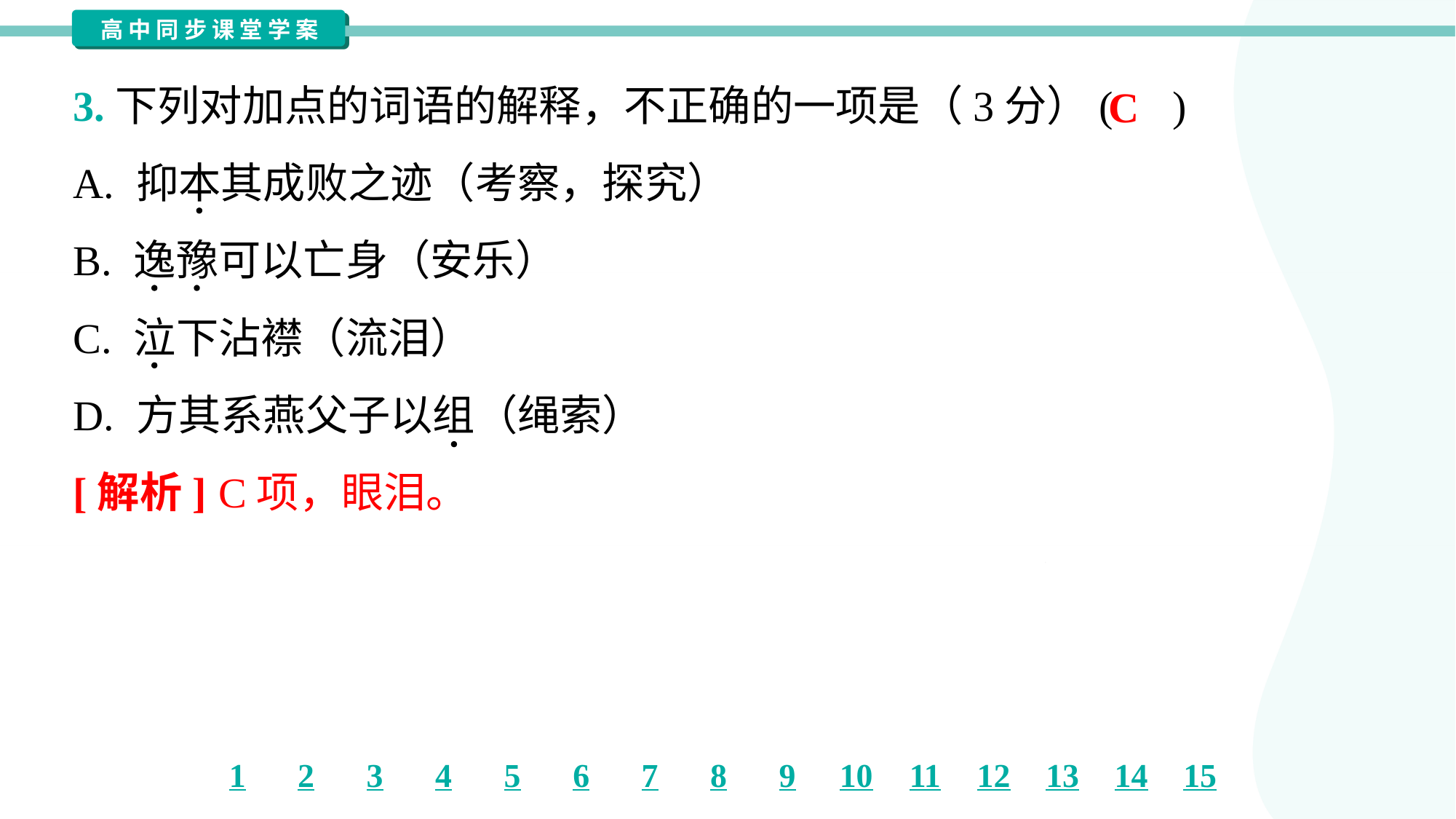

3.下列对加点的词语的解释，不正确的一项是（3分）(     )
C
A. 抑本其成败之迹（考察，探究）
B. 逸豫可以亡身（安乐）
C. 泣下沾襟（流泪）
D. 方其系燕父子以组（绳索）

[解析] C项，眼泪。